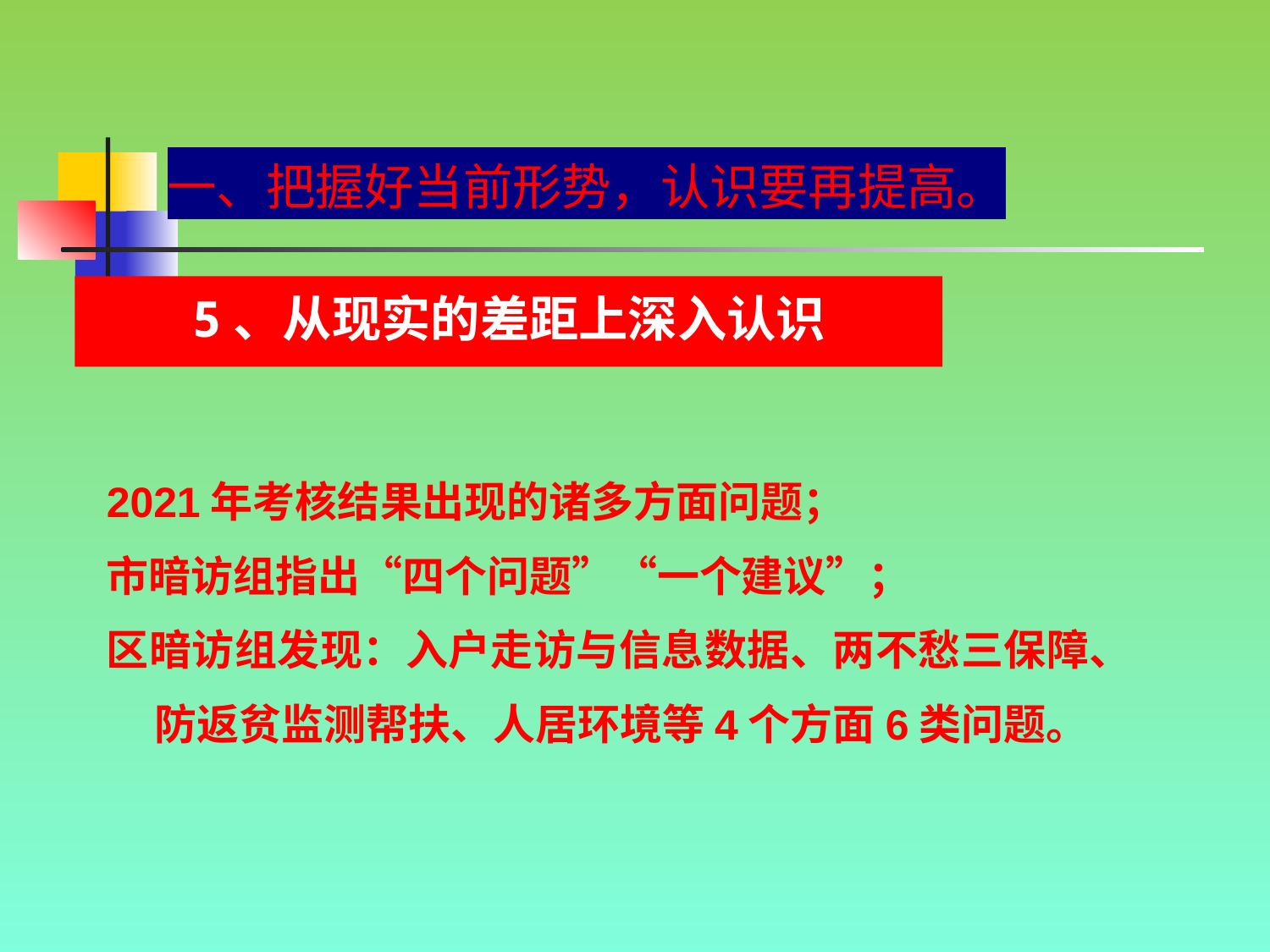

一、把握好当前形势，认识要再提高。
5、从现实的差距上深入认识

2021年考核结果出现的诸多方面问题；
市暗访组指出“四个问题”“一个建议”；
区暗访组发现：入户走访与信息数据、两不愁三保障、      防返贫监测帮扶、人居环境等4个方面6类问题。